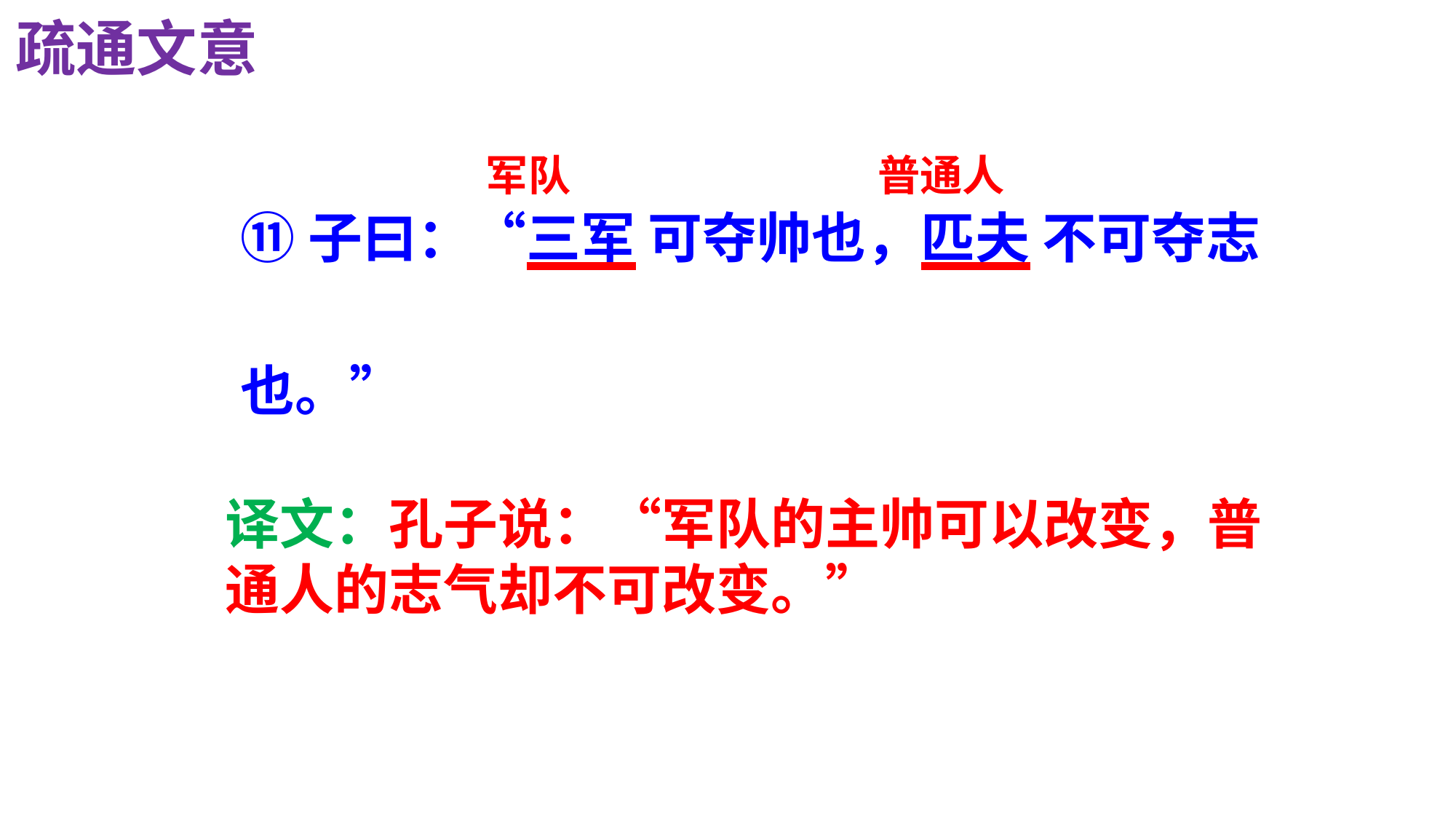

疏通文意
军队
普通人
⑪子曰：“三军 可夺帅也，匹夫 不可夺志

也。”
译文：孔子说：“军队的主帅可以改变，普通人的志气却不可改变。”